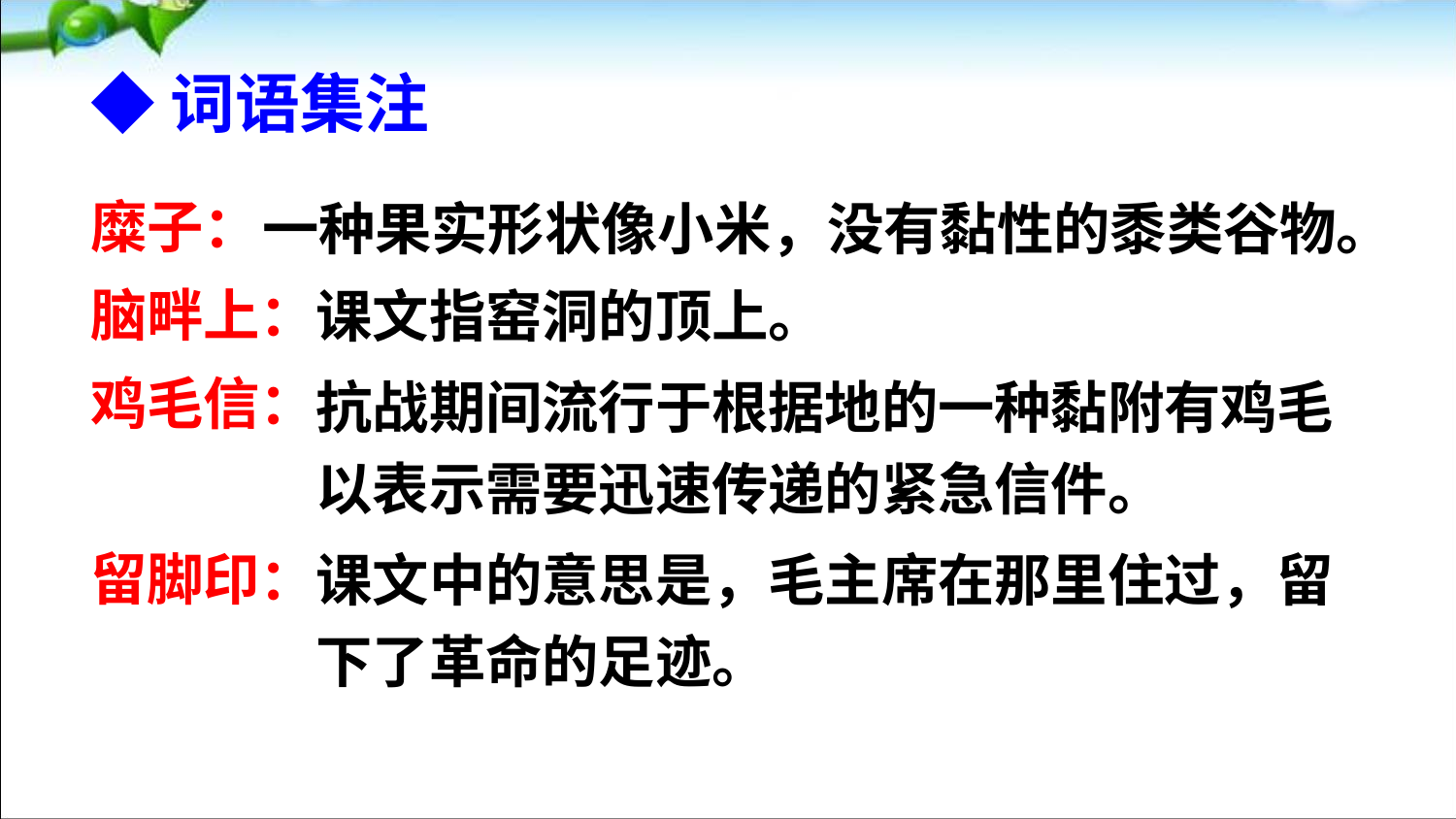

◆词语集注
糜子：
脑畔上：
鸡毛信：

留脚印：
一种果实形状像小米，没有黏性的黍类谷物。
课文指窑洞的顶上。
抗战期间流行于根据地的一种黏附有鸡毛以表示需要迅速传递的紧急信件。
课文中的意思是，毛主席在那里住过，留下了革命的足迹。